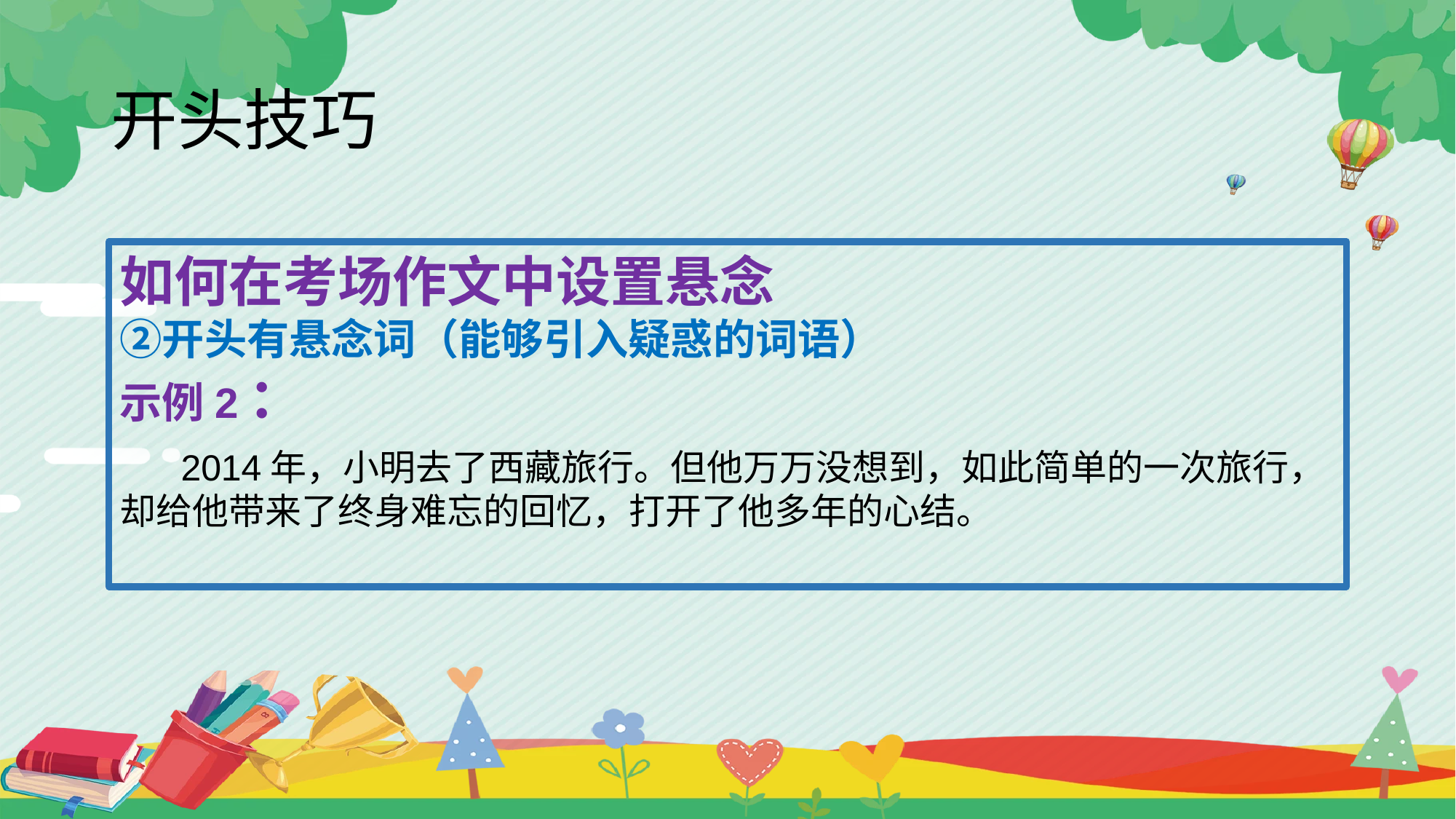

# 开头技巧
如何在考场作文中设置悬念
②开头有悬念词（能够引入疑惑的词语）
示例2：
      2014年，小明去了西藏旅行。但他万万没想到，如此简单的一次旅行，却给他带来了终身难忘的回忆，打开了他多年的心结。